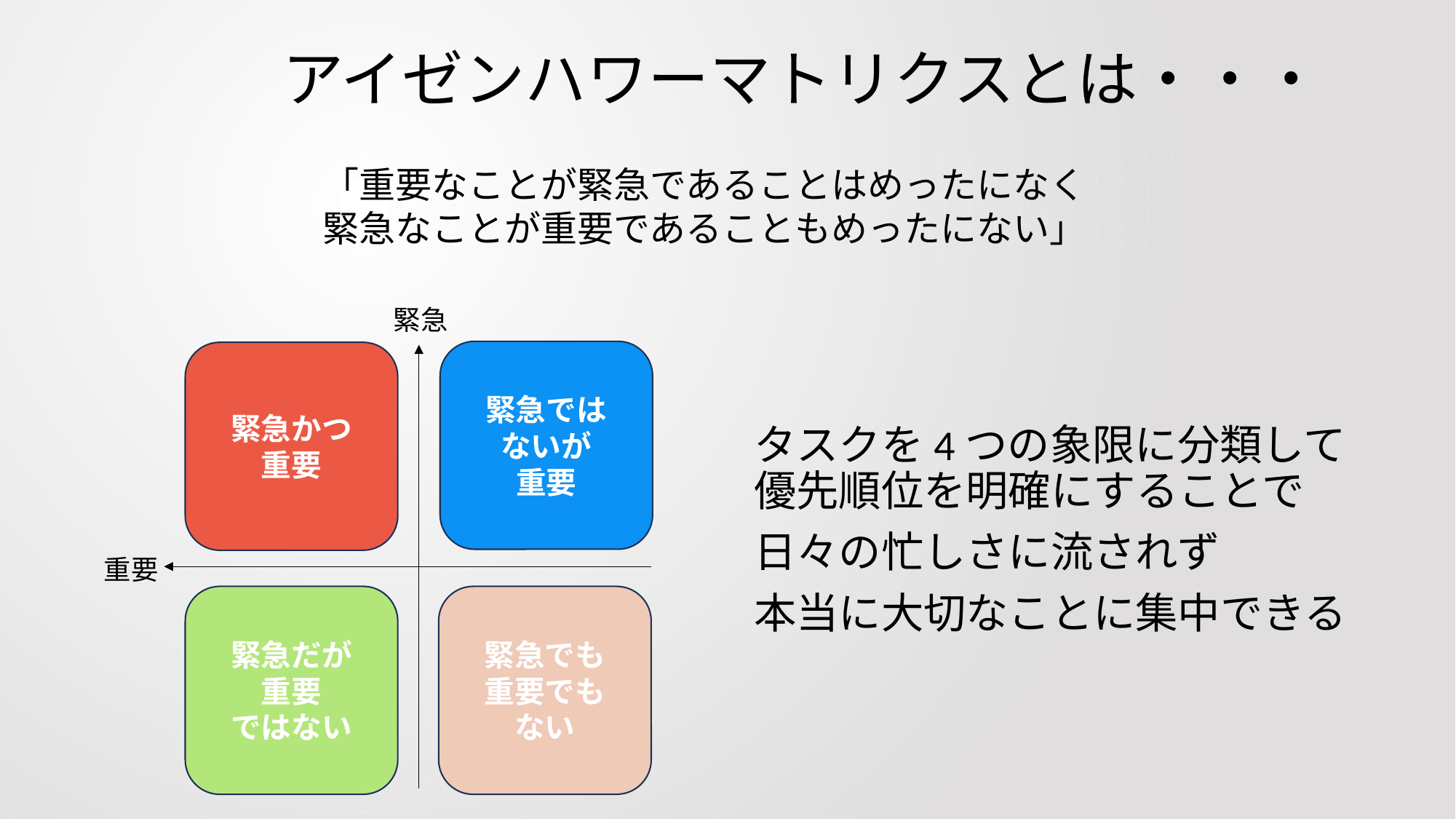

# アイゼンハワーマトリクスとは・・・
「重要なことが緊急であることはめったになく
緊急なことが重要であることもめったにない」
緊急
緊急では
ないが
重要
緊急かつ
重要
タスクを4つの象限に分類して優先順位を明確にすることで
日々の忙しさに流されず
本当に大切なことに集中できる
重要
緊急だが
重要
ではない
緊急でも
重要でも
ない